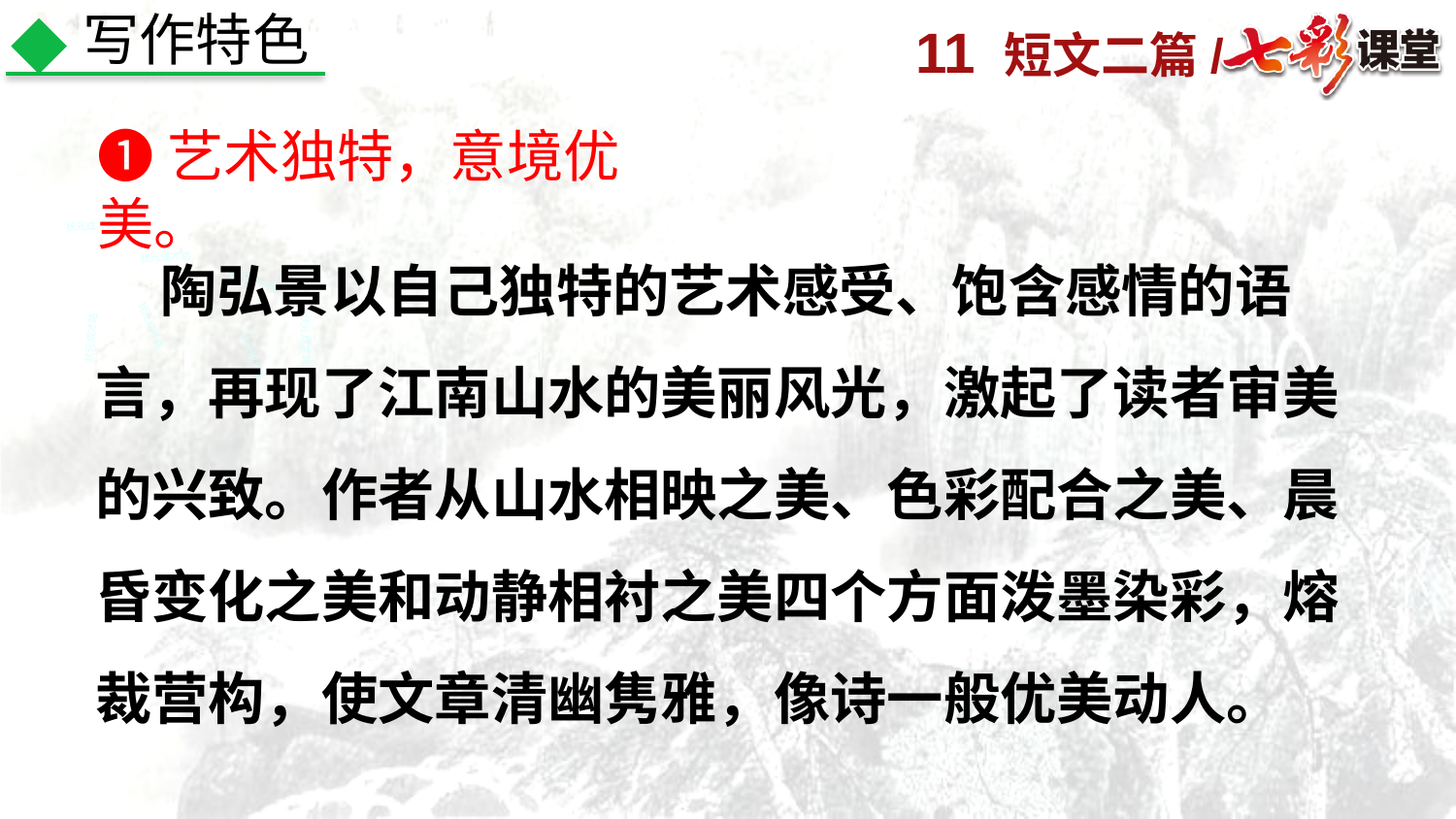

写作特色

❶艺术独特，意境优美。
状元成才路
    陶弘景以自己独特的艺术感受、饱含感情的语言，再现了江南山水的美丽风光，激起了读者审美的兴致。作者从山水相映之美、色彩配合之美、晨昏变化之美和动静相衬之美四个方面泼墨染彩，熔裁营构，使文章清幽隽雅，像诗一般优美动人。
状元成才路
状元成才路
状元成才路
状元成才路
状元成才路
状元成才路